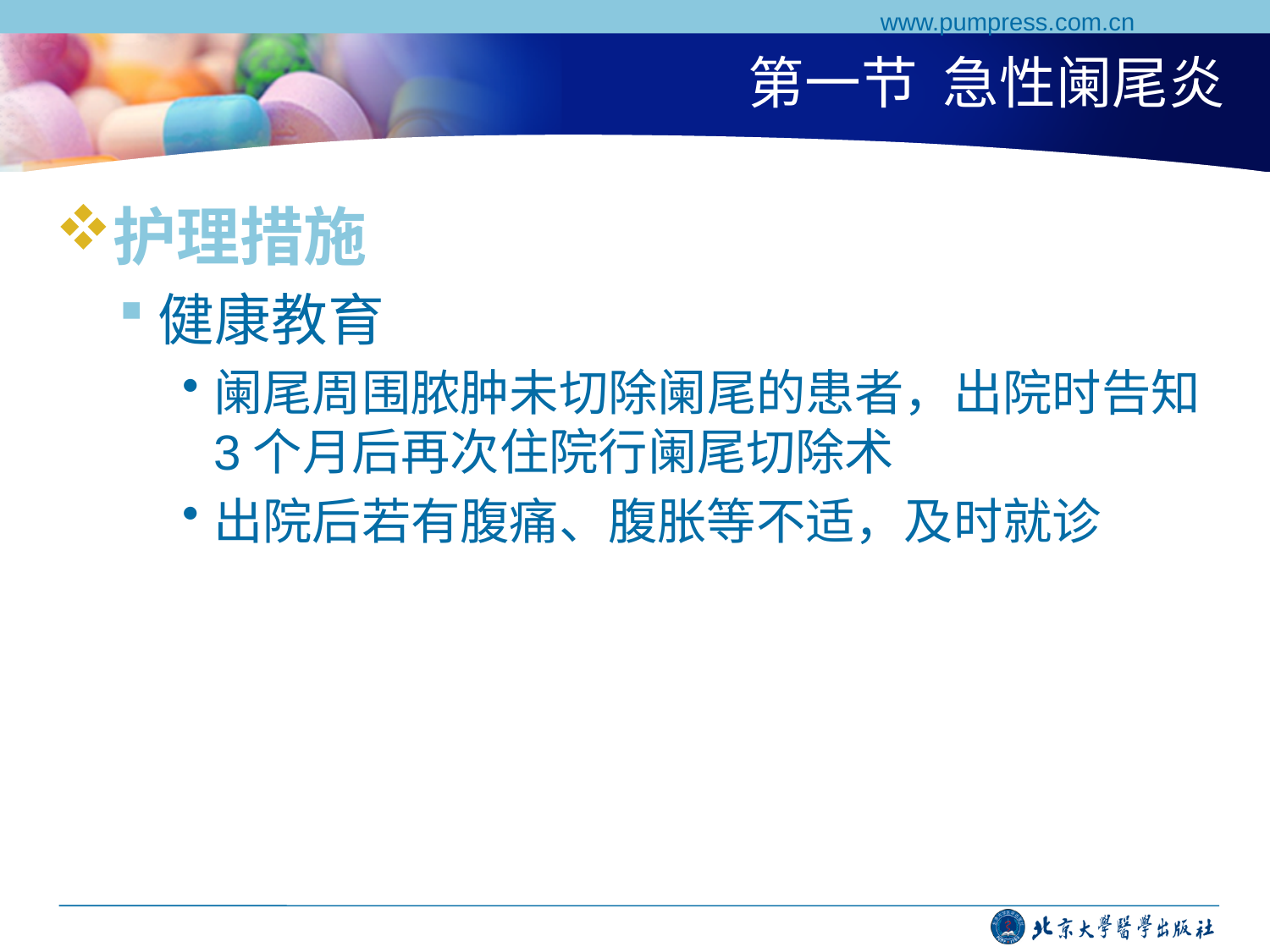

www.pumpress.com.cn
# 第一节  急性阑尾炎
护理措施
健康教育
阑尾周围脓肿未切除阑尾的患者，出院时告知3个月后再次住院行阑尾切除术
出院后若有腹痛、腹胀等不适，及时就诊